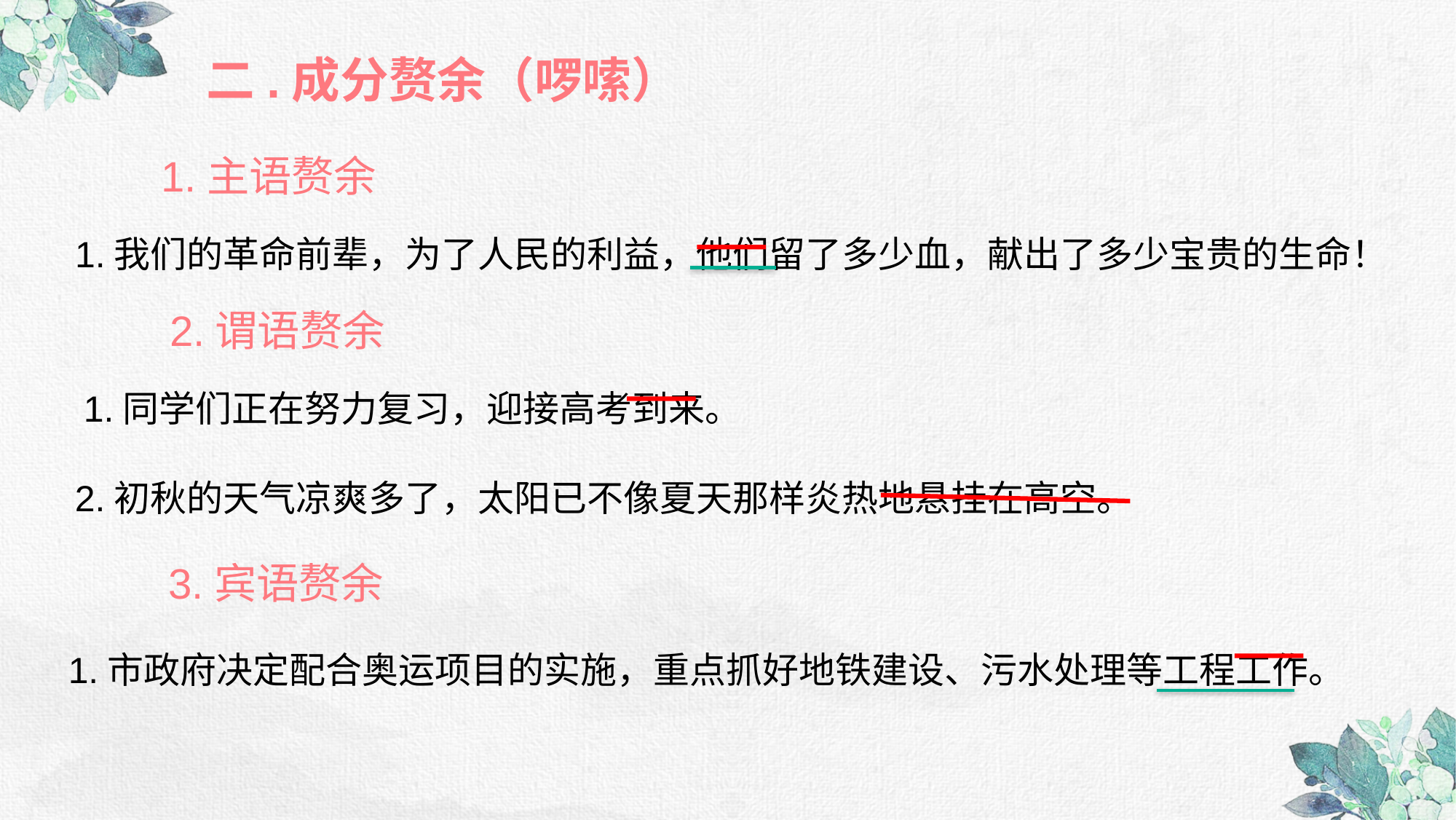

二.成分赘余（啰嗦）
1.主语赘余
1.我们的革命前辈，为了人民的利益，他们留了多少血，献出了多少宝贵的生命！

2.谓语赘余
1.同学们正在努力复习，迎接高考到来。

2.初秋的天气凉爽多了，太阳已不像夏天那样炎热地悬挂在高空。

3.宾语赘余
1.市政府决定配合奥运项目的实施，重点抓好地铁建设、污水处理等工程工作。